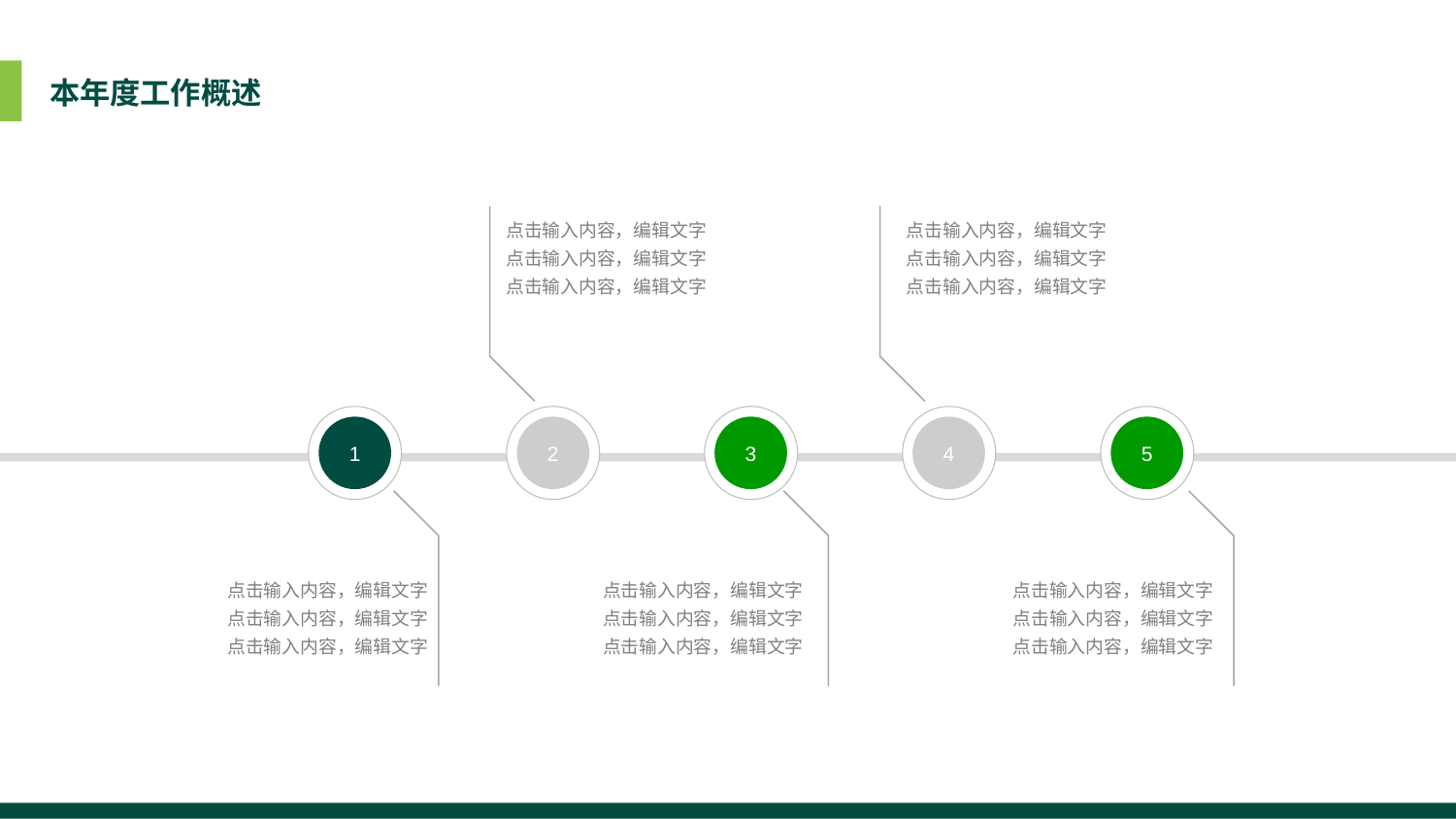

本年度工作概述

点击输入内容，编辑文字
点击输入内容，编辑文字
点击输入内容，编辑文字
点击输入内容，编辑文字
点击输入内容，编辑文字
点击输入内容，编辑文字

1
2
3
4
5

点击输入内容，编辑文字
点击输入内容，编辑文字
点击输入内容，编辑文字
点击输入内容，编辑文字
点击输入内容，编辑文字
点击输入内容，编辑文字
点击输入内容，编辑文字
点击输入内容，编辑文字
点击输入内容，编辑文字